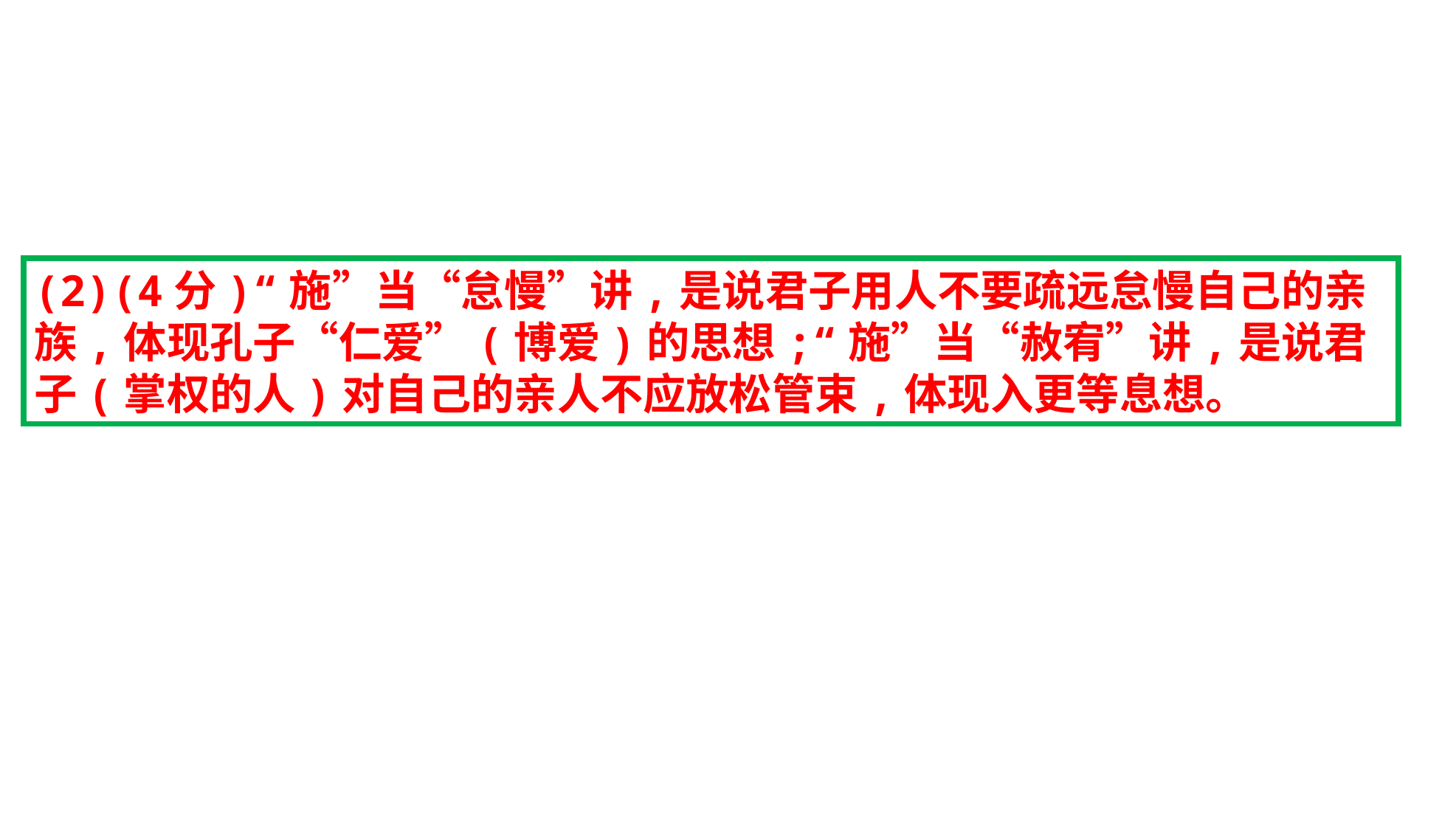

(2)(4分)“施”当“怠慢”讲,是说君子用人不要疏远怠慢自己的亲族,体现孔子“仁爱”(博爱)的思想;“施”当“赦宥”讲,是说君子(掌权的人)对自己的亲人不应放松管束,体现入更等息想。